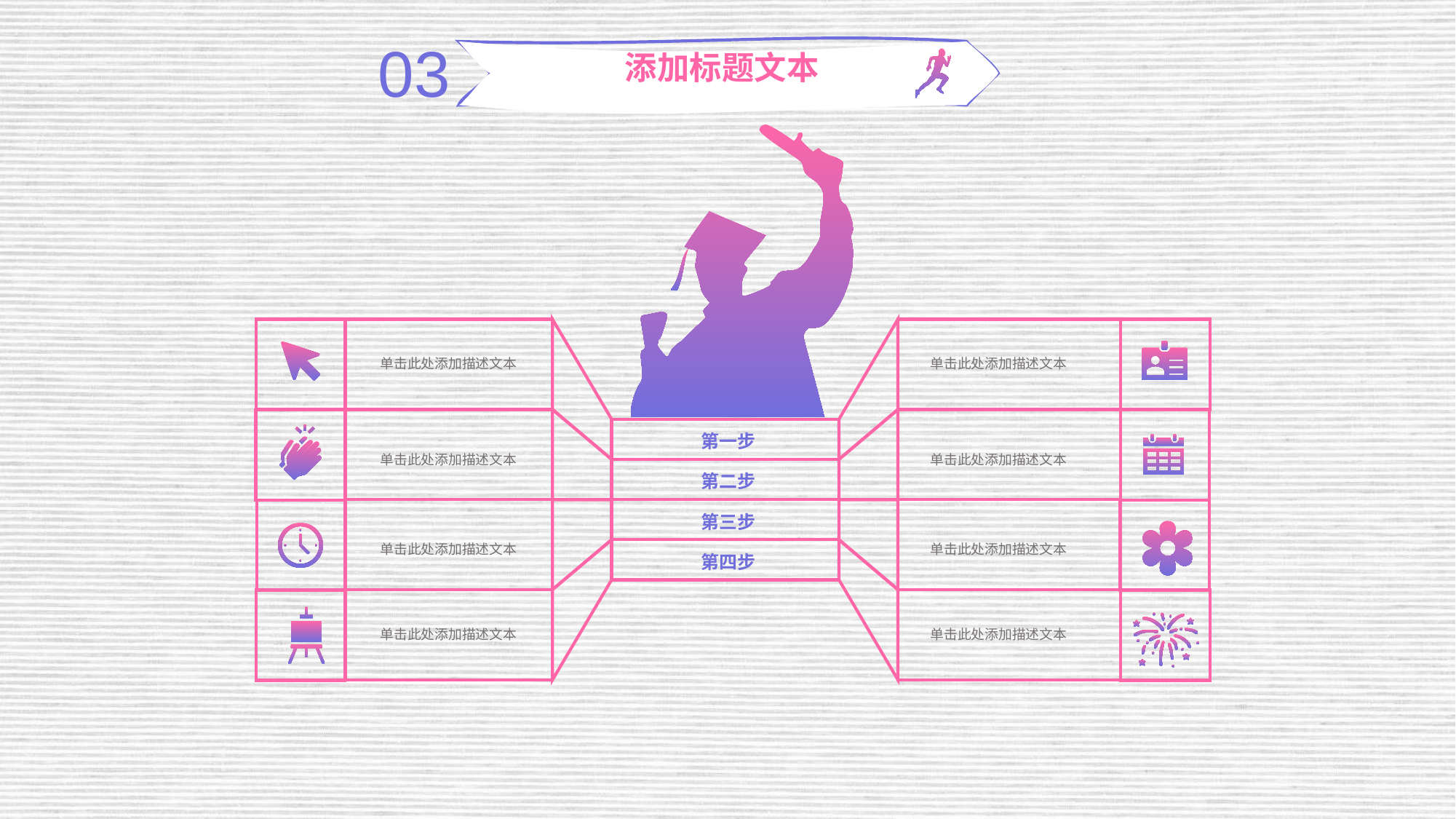

03

添加标题文本

单击此处添加描述文本
单击此处添加描述文本

第一步

单击此处添加描述文本
单击此处添加描述文本
第二步

第三步

单击此处添加描述文本
单击此处添加描述文本
第四步

单击此处添加描述文本
单击此处添加描述文本